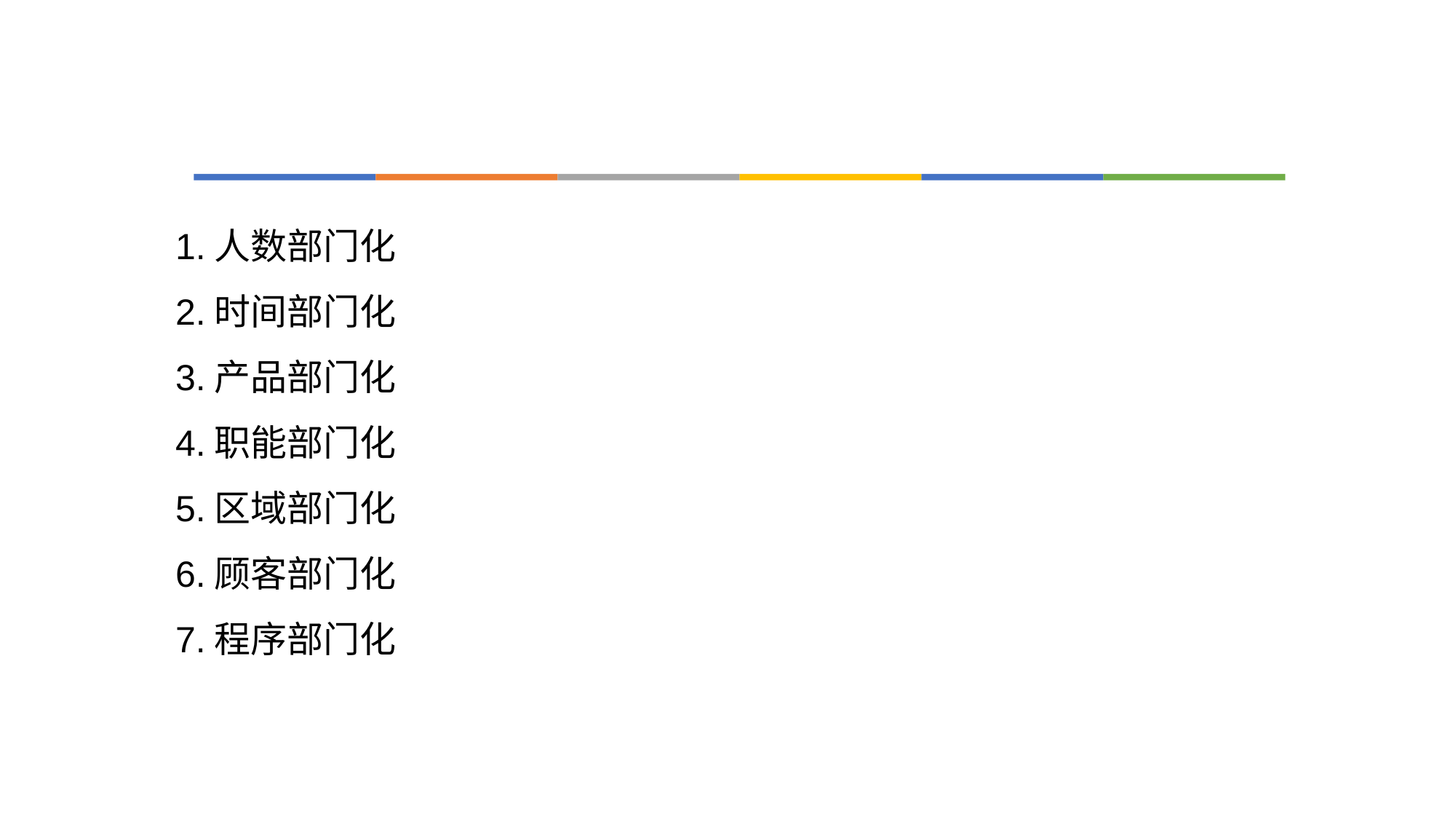

#
1.人数部门化
2.时间部门化
3.产品部门化
4.职能部门化
5.区域部门化
6.顾客部门化
7.程序部门化